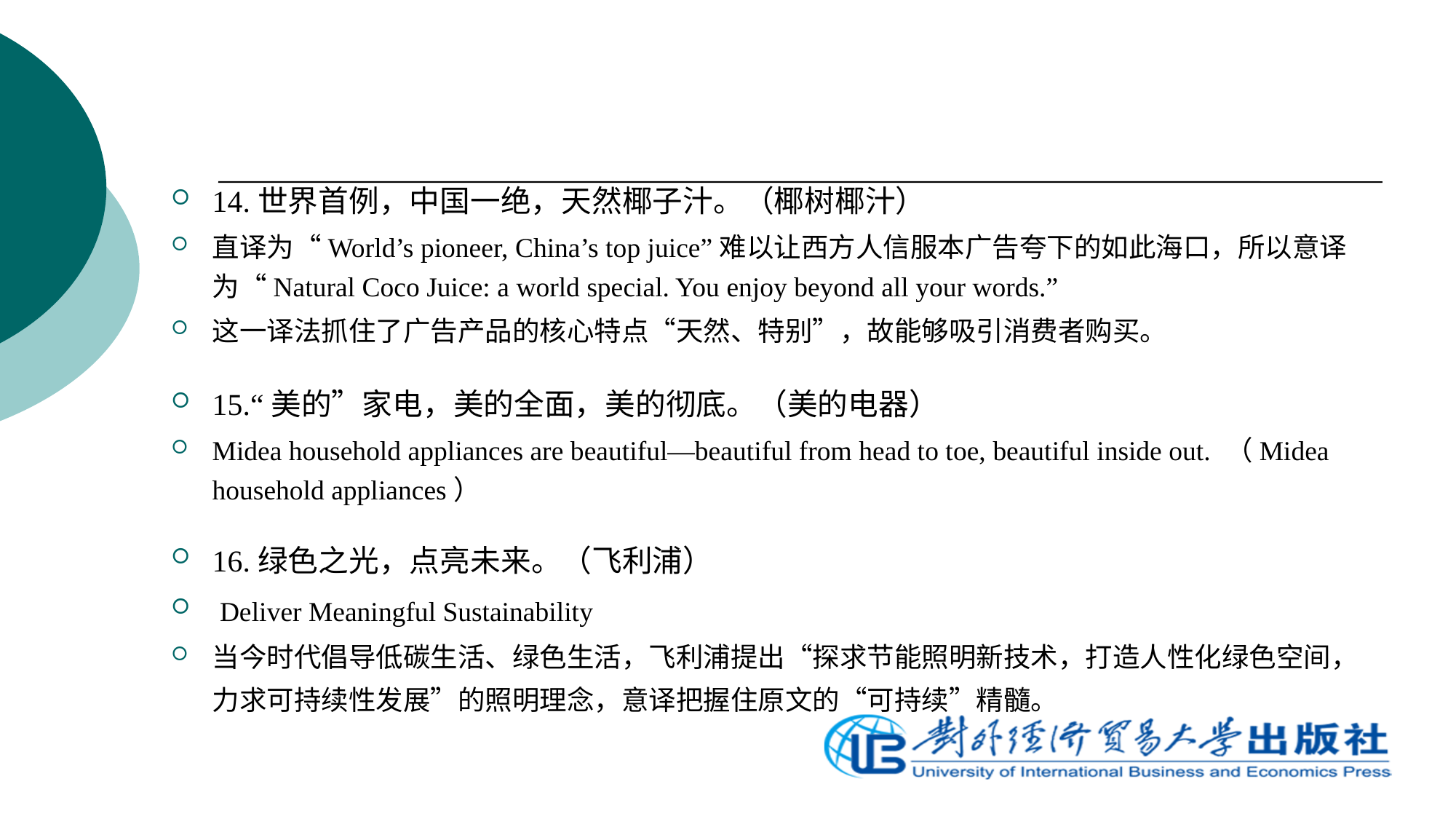

14.世界首例，中国一绝，天然椰子汁。（椰树椰汁）
直译为“World’s pioneer, China’s top juice”难以让西方人信服本广告夸下的如此海口，所以意译为“Natural Coco Juice: a world special. You enjoy beyond all your words.”
这一译法抓住了广告产品的核心特点“天然、特别”，故能够吸引消费者购买。

15.“美的”家电，美的全面，美的彻底。（美的电器）
Midea household appliances are beautiful—beautiful from head to toe, beautiful inside out. （Midea household appliances）

16.绿色之光，点亮未来。（飞利浦）
 Deliver Meaningful Sustainability
当今时代倡导低碳生活、绿色生活，飞利浦提出“探求节能照明新技术，打造人性化绿色空间，力求可持续性发展”的照明理念，意译把握住原文的“可持续”精髓。